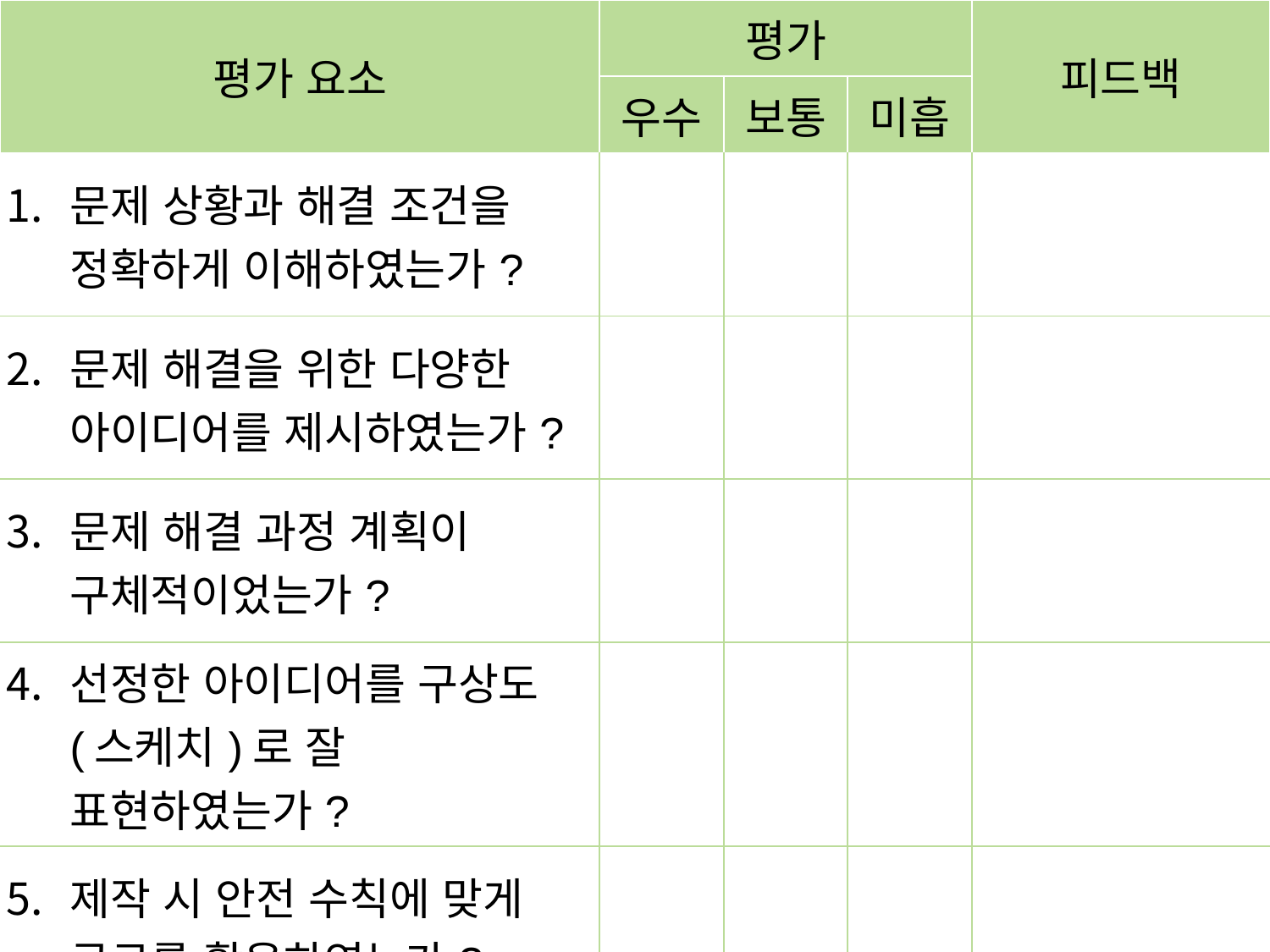

| 평가 요소 | 평가 |  |  | 피드백 |
| --- | --- | --- | --- | --- |
|  | 우수 | 보통 | 미흡 |  |
| 문제 상황과 해결 조건을 정확하게 이해하였는가? |  |  |  |  |
| 문제 해결을 위한 다양한 아이디어를 제시하였는가? |  |  |  |  |
| 문제 해결 과정 계획이 구체적이었는가? |  |  |  |  |
| 선정한 아이디어를 구상도(스케치)로 잘 표현하였는가? |  |  |  |  |
| 제작 시 안전 수칙에 맞게 공구를 활용하였는가? |  |  |  |  |